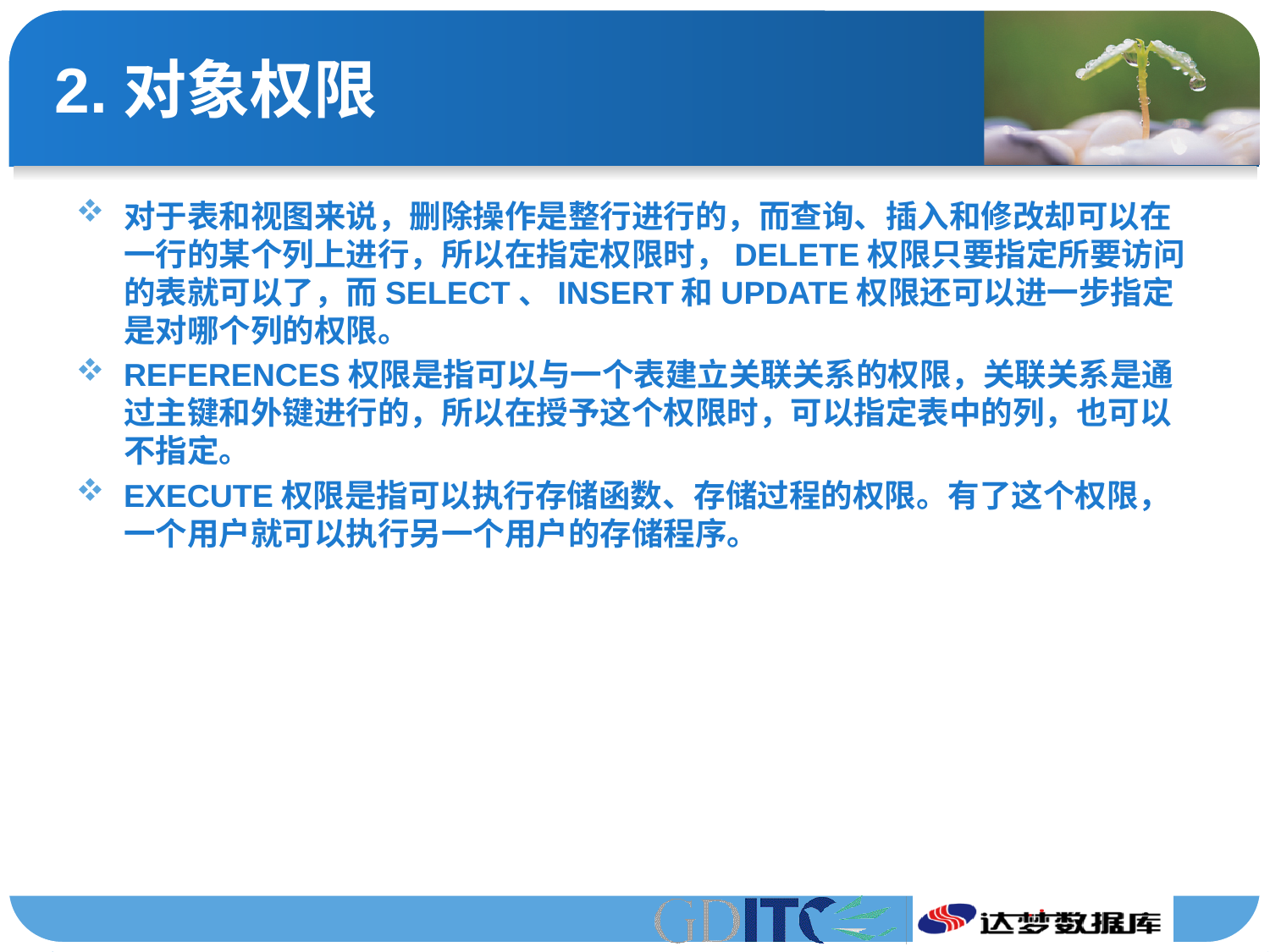

# 2.对象权限
对于表和视图来说，删除操作是整行进行的，而查询、插入和修改却可以在一行的某个列上进行，所以在指定权限时，DELETE权限只要指定所要访问的表就可以了，而SELECT、INSERT和UPDATE权限还可以进一步指定是对哪个列的权限。
REFERENCES权限是指可以与一个表建立关联关系的权限，关联关系是通过主键和外键进行的，所以在授予这个权限时，可以指定表中的列，也可以不指定。
EXECUTE权限是指可以执行存储函数、存储过程的权限。有了这个权限，一个用户就可以执行另一个用户的存储程序。